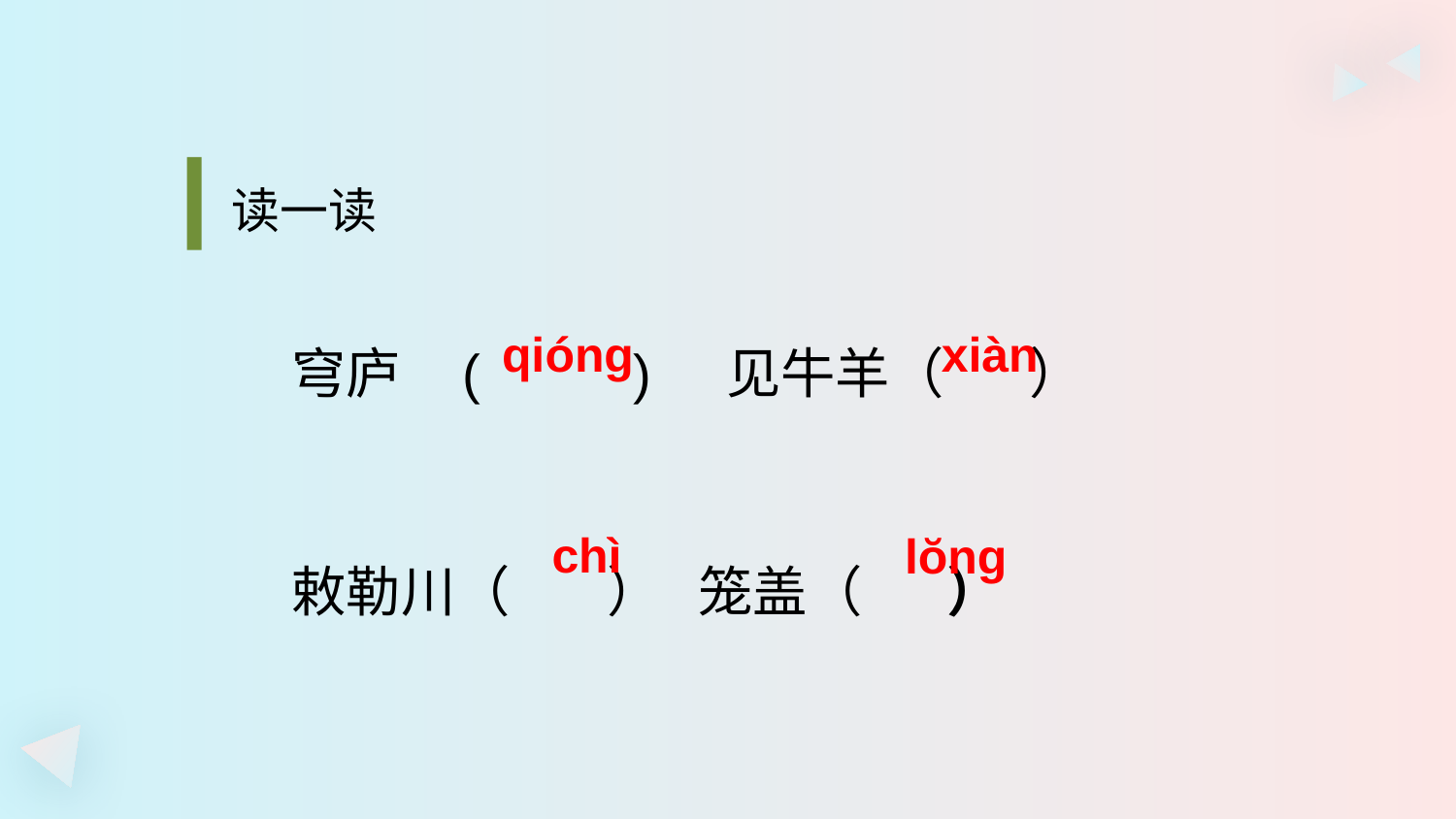

#

读一读

穹庐    (          )    见牛羊（       ）

敕勒川（        ）   笼盖（       ）
qióng
xiàn
chì
lŏng